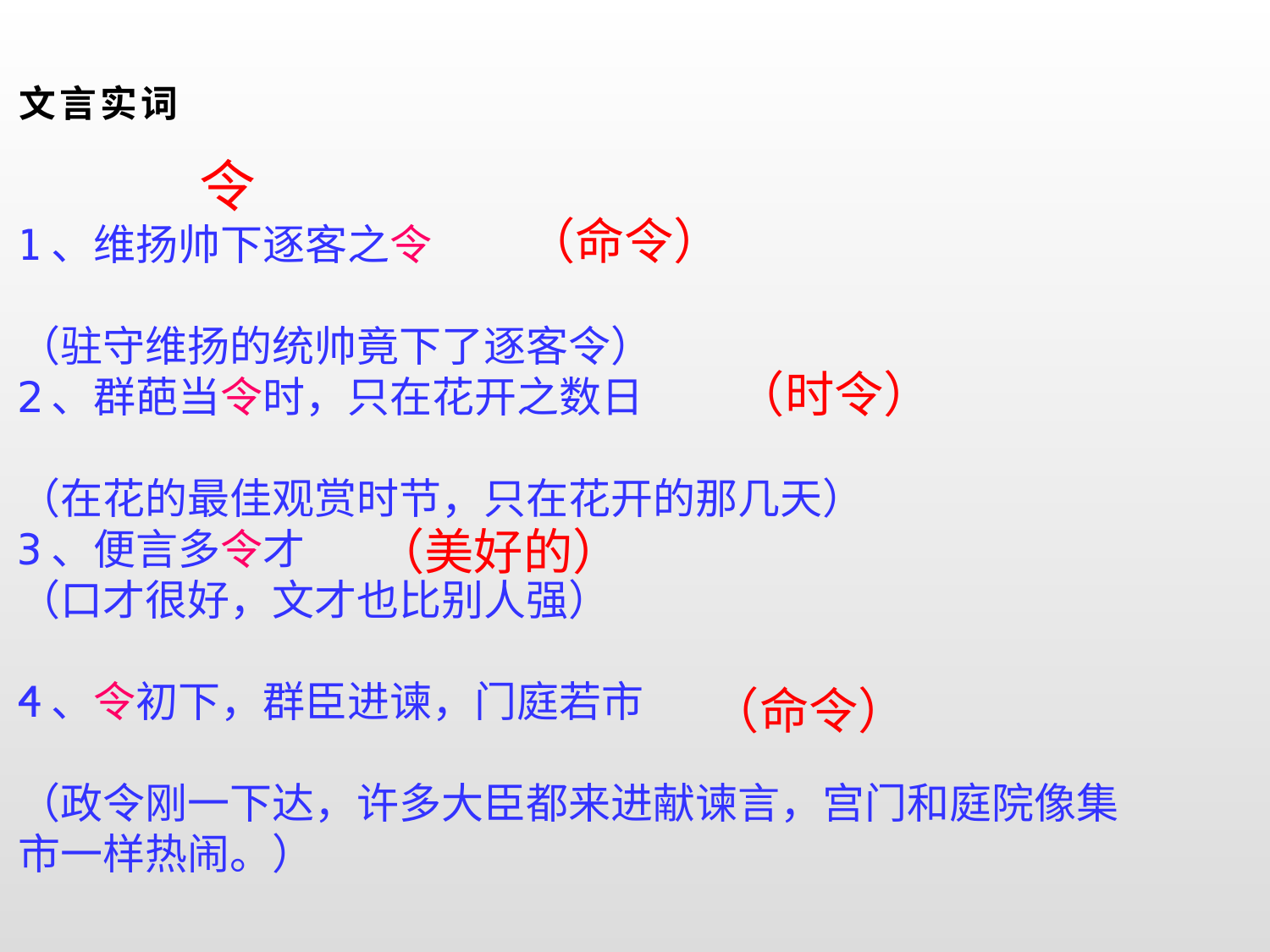

文言实词
                 令
1、维扬帅下逐客之令

（驻守维扬的统帅竟下了逐客令）
2、群葩当令时，只在花开之数日

（在花的最佳观赏时节，只在花开的那几天）
3、便言多令才
（口才很好，文才也比别人强）

4、令初下，群臣进谏，门庭若市

（政令刚一下达，许多大臣都来进献谏言，宫门和庭院像集市一样热闹。）
（命令）
      （时令）
（美好的）

    （命令）